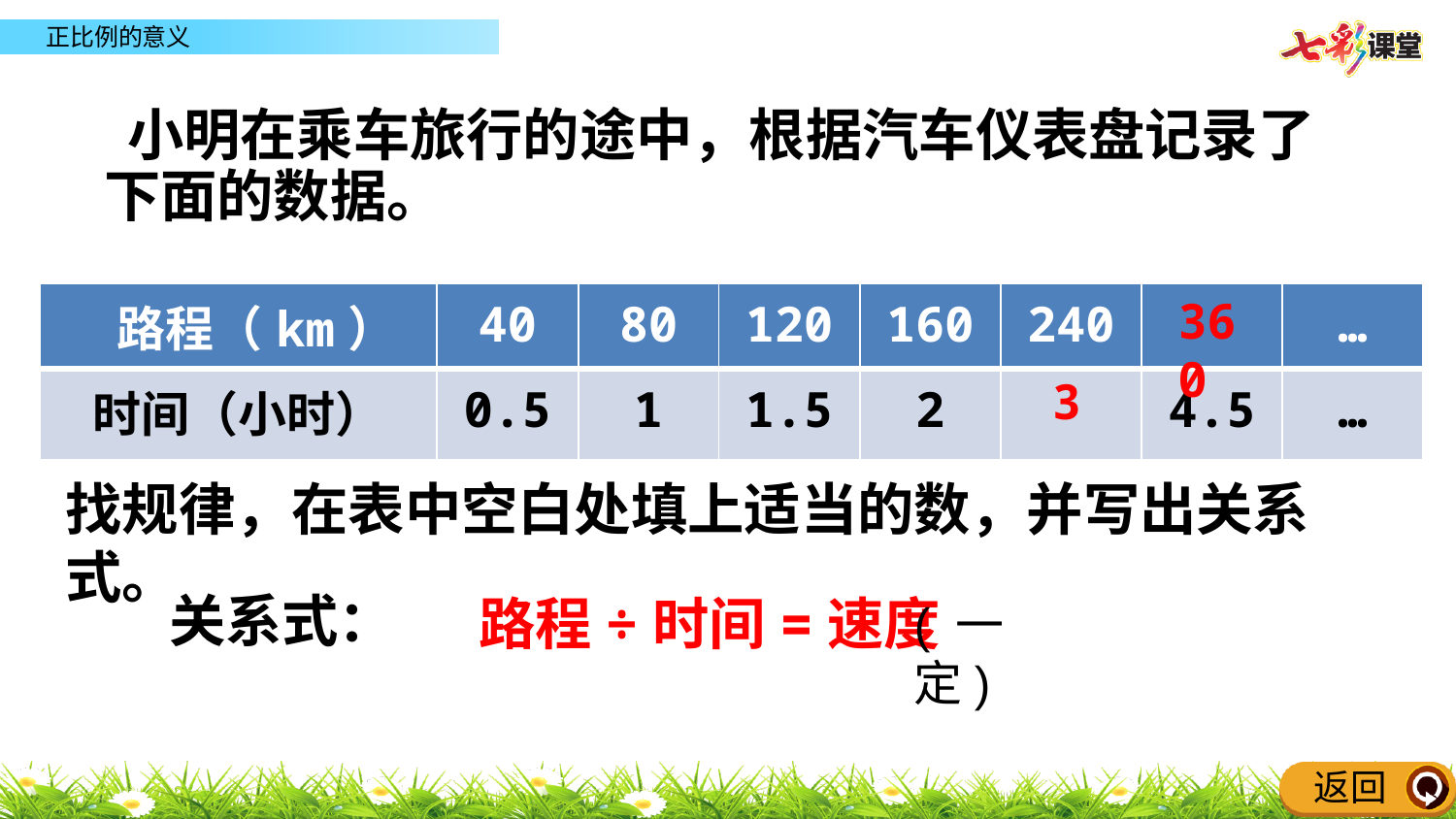

小明在乘车旅行的途中，根据汽车仪表盘记录了下面的数据。
| 路程（km） | 40 | 80 | 120 | 160 | 240 |  | … |
| --- | --- | --- | --- | --- | --- | --- | --- |
| 时间（小时） | 0.5 | 1 | 1.5 | 2 |  | 4.5 | … |
360
3
找规律，在表中空白处填上适当的数，并写出关系式。
关系式：
路程÷时间=速度
( 一定)